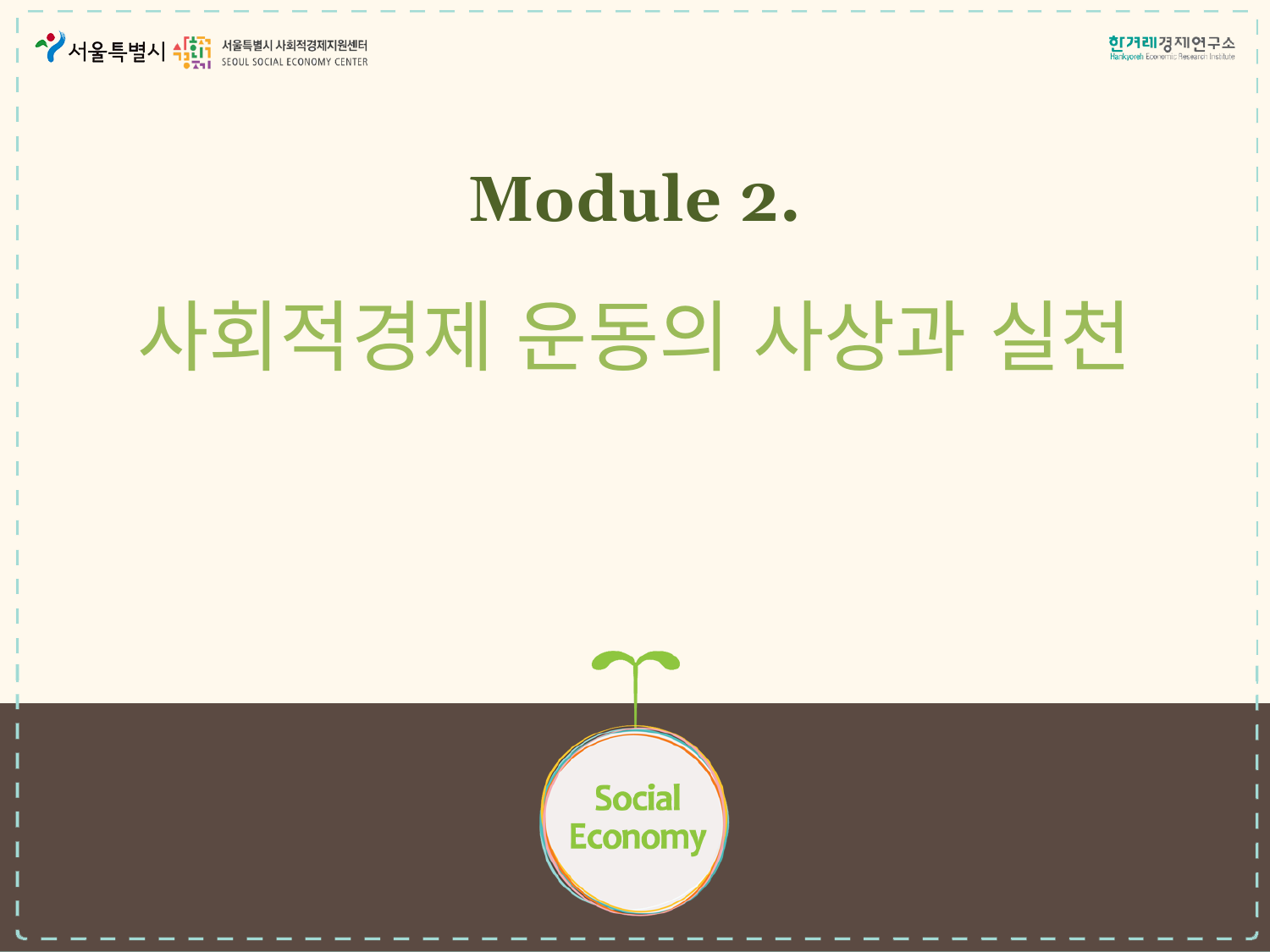

Module 2.
# 사회적경제 운동의 사상과 실천